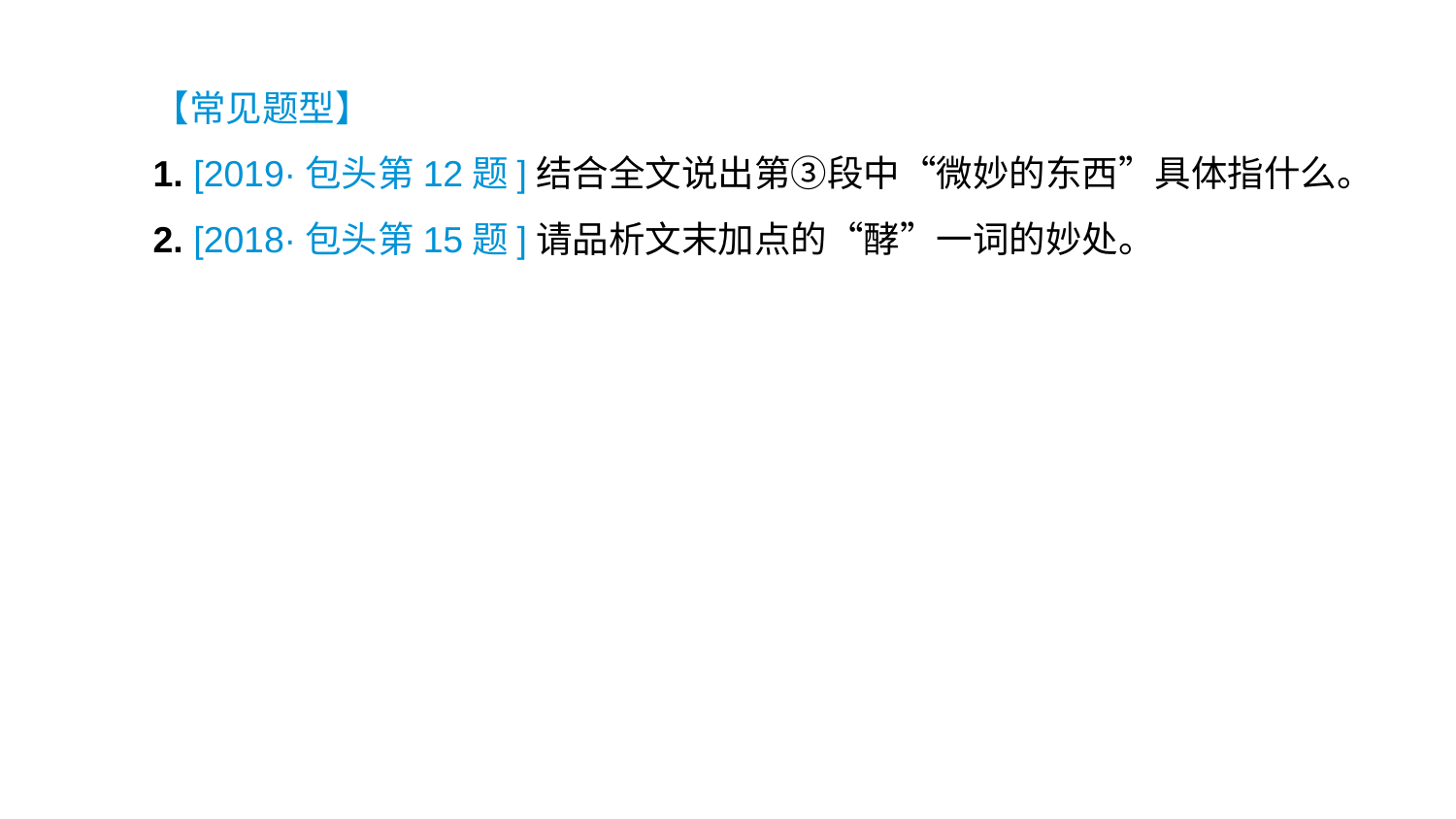

【常见题型】
1. [2019·包头第12题]结合全文说出第③段中“微妙的东西”具体指什么。
2. [2018·包头第15题]请品析文末加点的“酵”一词的妙处。